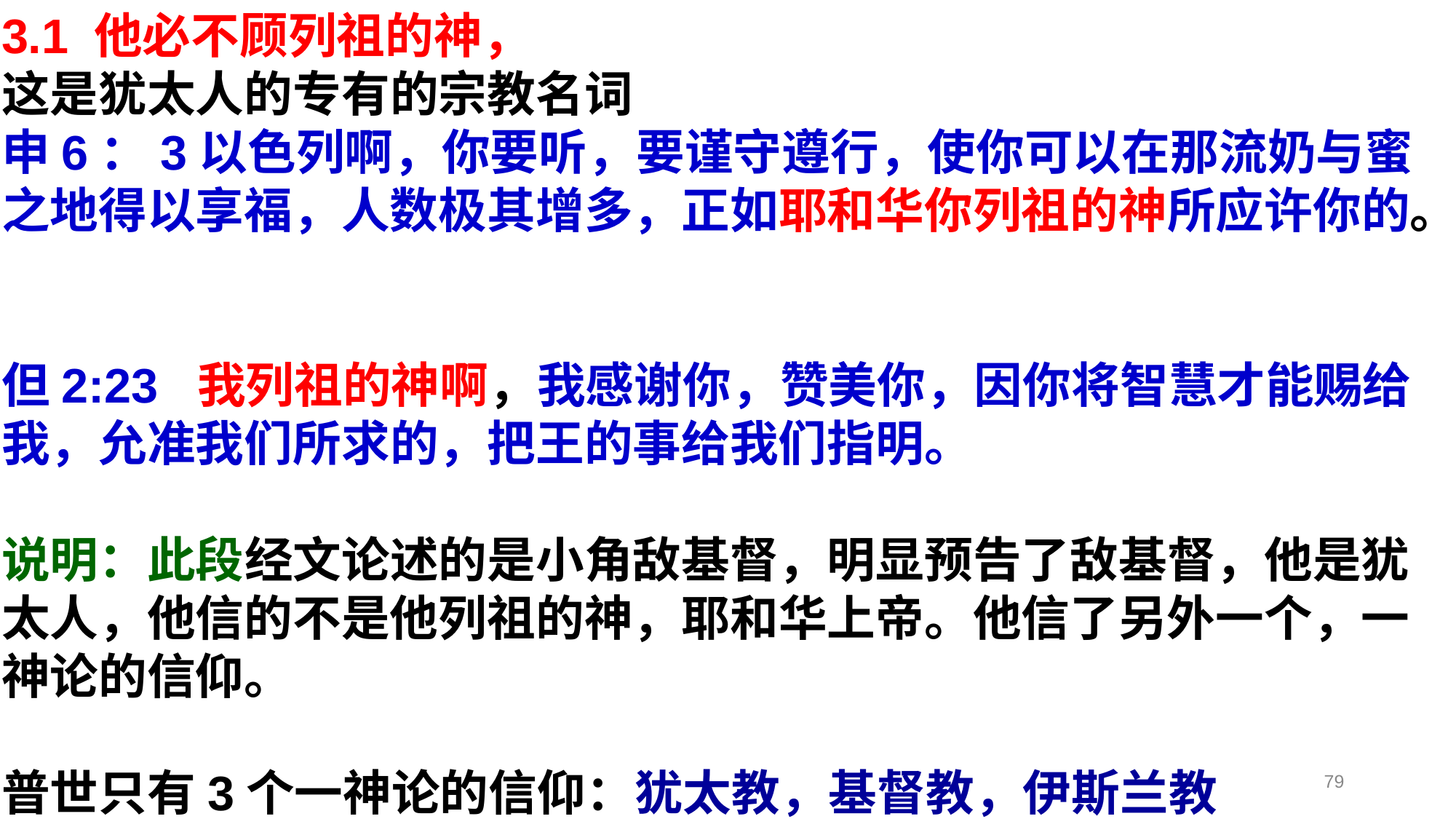

3.1 他必不顾列祖的神，
这是犹太人的专有的宗教名词
申6：3以色列啊，你要听，要谨守遵行，使你可以在那流奶与蜜之地得以享福，人数极其增多，正如耶和华你列祖的神所应许你的。

但2:23  我列祖的神啊，我感谢你，赞美你，因你将智慧才能赐给我，允准我们所求的，把王的事给我们指明。

说明：此段经文论述的是小角敌基督，明显预告了敌基督，他是犹太人，他信的不是他列祖的神，耶和华上帝。他信了另外一个，一神论的信仰。

普世只有3个一神论的信仰：犹太教，基督教，伊斯兰教
79